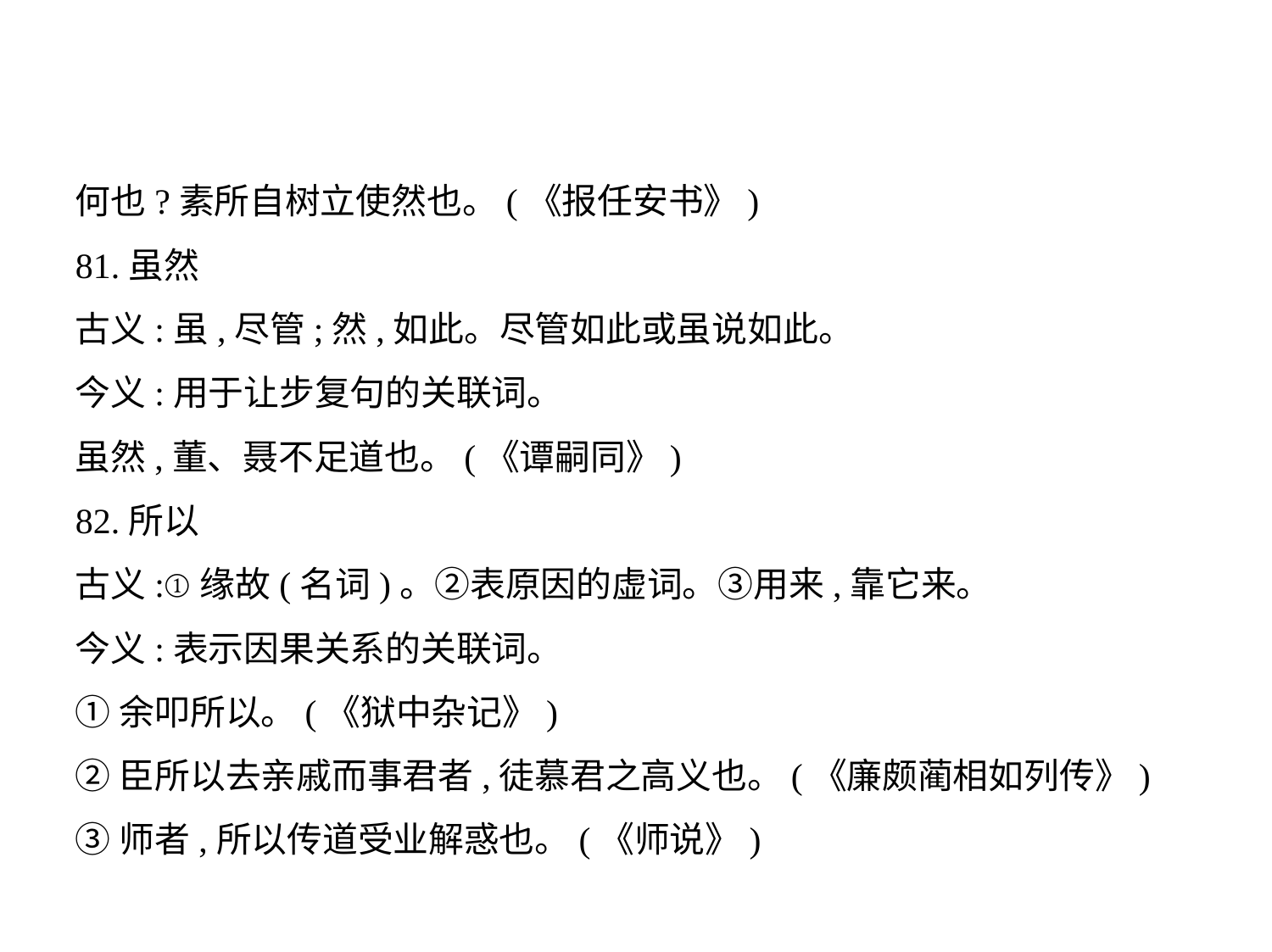

何也?素所自树立使然也。(《报任安书》)
81.虽然
古义:虽,尽管;然,如此。尽管如此或虽说如此。
今义:用于让步复句的关联词。
虽然,董、聂不足道也。(《谭嗣同》)
82.所以
古义:①缘故(名词)。②表原因的虚词。③用来,靠它来。
今义:表示因果关系的关联词。
①余叩所以。(《狱中杂记》)
②臣所以去亲戚而事君者,徒慕君之高义也。(《廉颇蔺相如列传》)
③师者,所以传道受业解惑也。(《师说》)